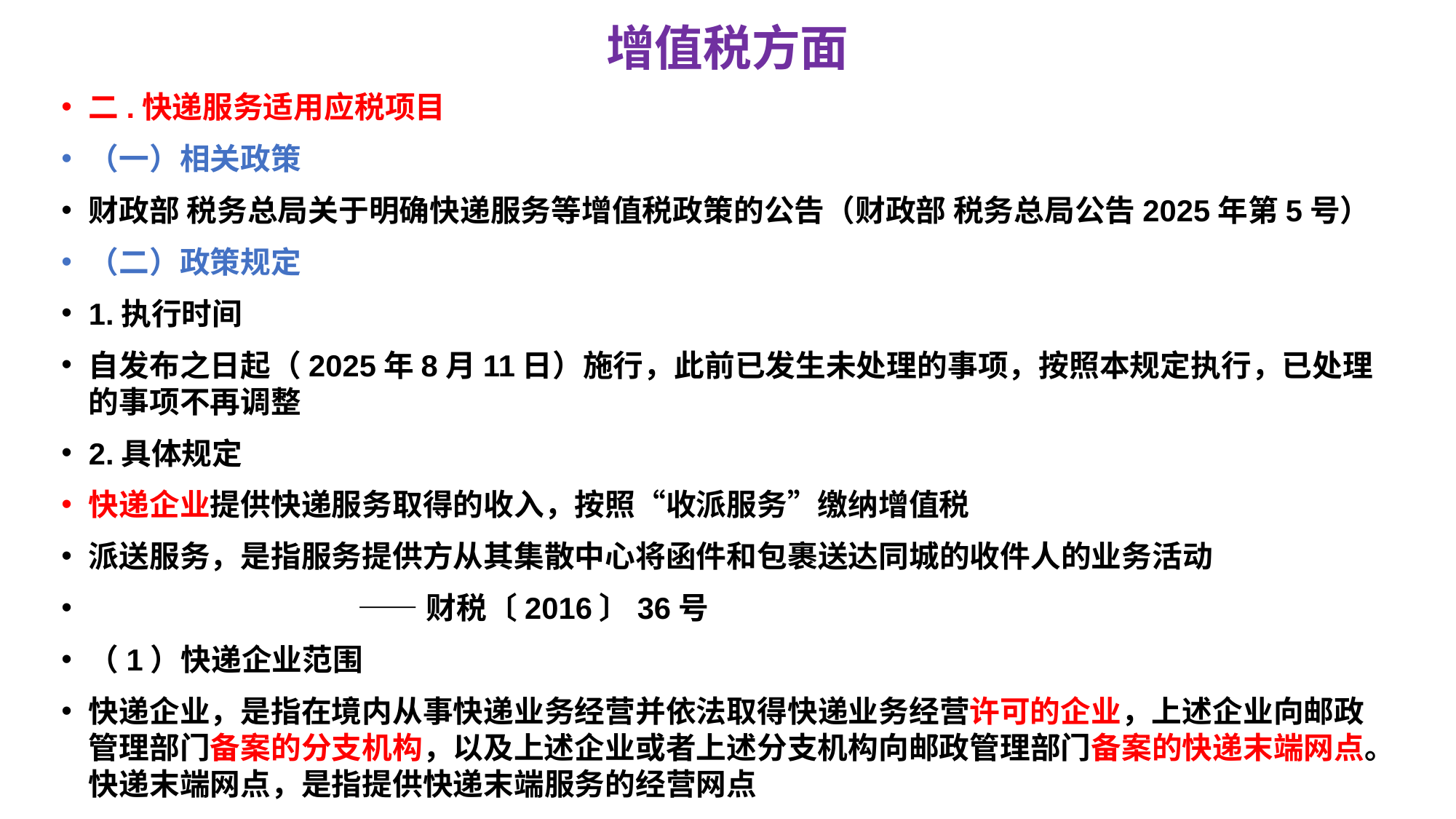

# 增值税方面
二.快递服务适用应税项目
（一）相关政策
财政部 税务总局关于明确快递服务等增值税政策的公告（财政部 税务总局公告2025年第5号）
（二）政策规定
1.执行时间
自发布之日起（2025年8月11日）施行，此前已发生未处理的事项，按照本规定执行，已处理的事项不再调整
2.具体规定
快递企业提供快递服务取得的收入，按照“收派服务”缴纳增值税
派送服务，是指服务提供方从其集散中心将函件和包裹送达同城的收件人的业务活动
                                       ——财税〔2016〕36号
（1）快递企业范围
快递企业，是指在境内从事快递业务经营并依法取得快递业务经营许可的企业，上述企业向邮政管理部门备案的分支机构，以及上述企业或者上述分支机构向邮政管理部门备案的快递末端网点。快递末端网点，是指提供快递末端服务的经营网点